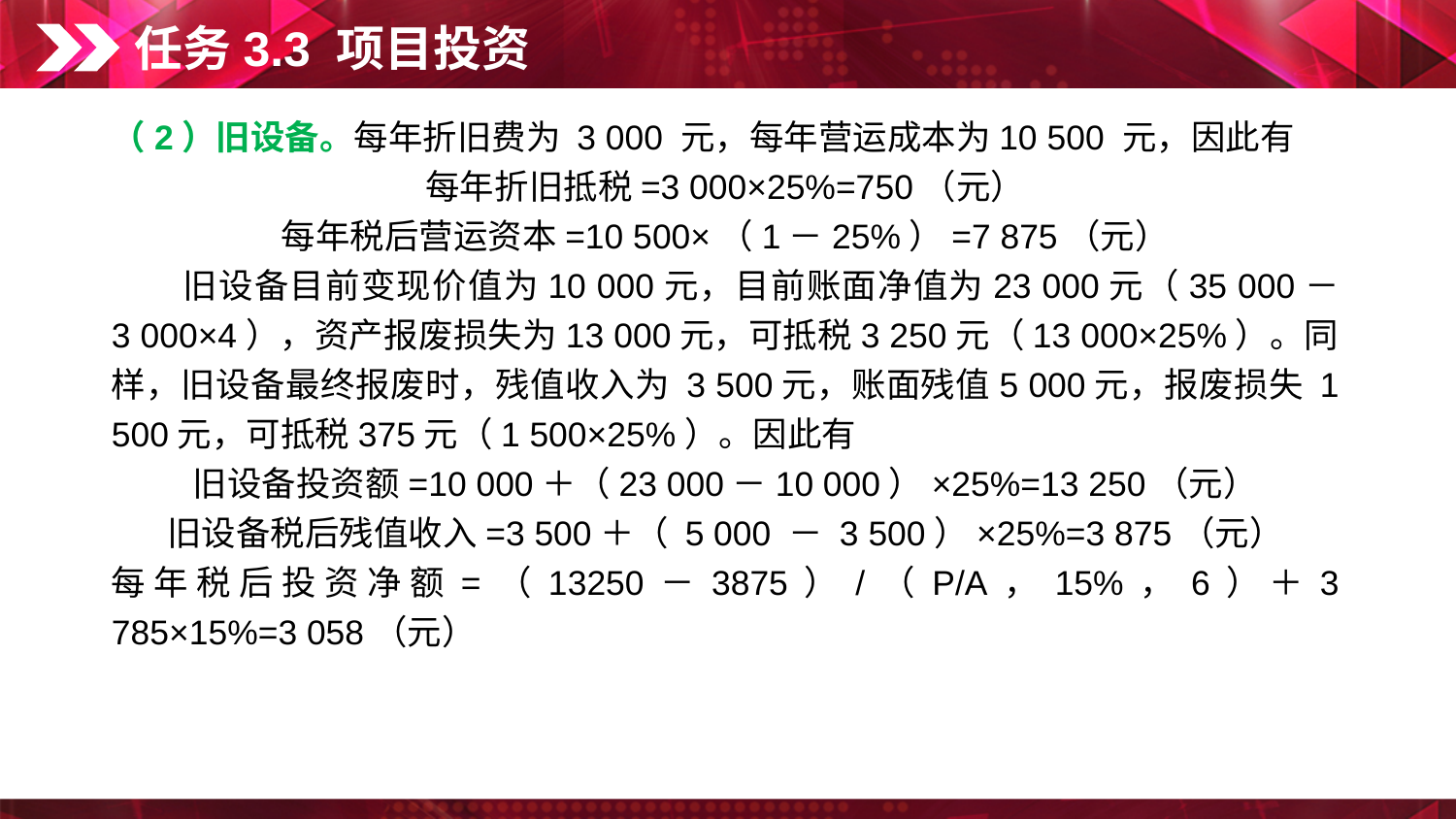

任务3.3 项目投资

（2）旧设备。每年折旧费为 3 000 元，每年营运成本为10 500 元，因此有
每年折旧抵税=3 000×25%=750（元）
每年税后营运资本=10 500×（1－25%）=7 875（元）
　　旧设备目前变现价值为10 000元，目前账面净值为23 000元（35 000－ 3 000×4），资产报废损失为13 000元，可抵税3 250元（13 000×25%）。同样，旧设备最终报废时，残值收入为 3 500元，账面残值5 000元，报废损失 1 500元，可抵税375元（1 500×25%）。因此有
旧设备投资额=10 000＋（23 000－10 000）×25%=13 250（元）
旧设备税后残值收入=3 500＋（ 5 000 － 3 500）×25%=3 875（元）
每年税后投资净额=（13250－3875）/（P/A，15%，6）＋3 785×15%=3 058（元）